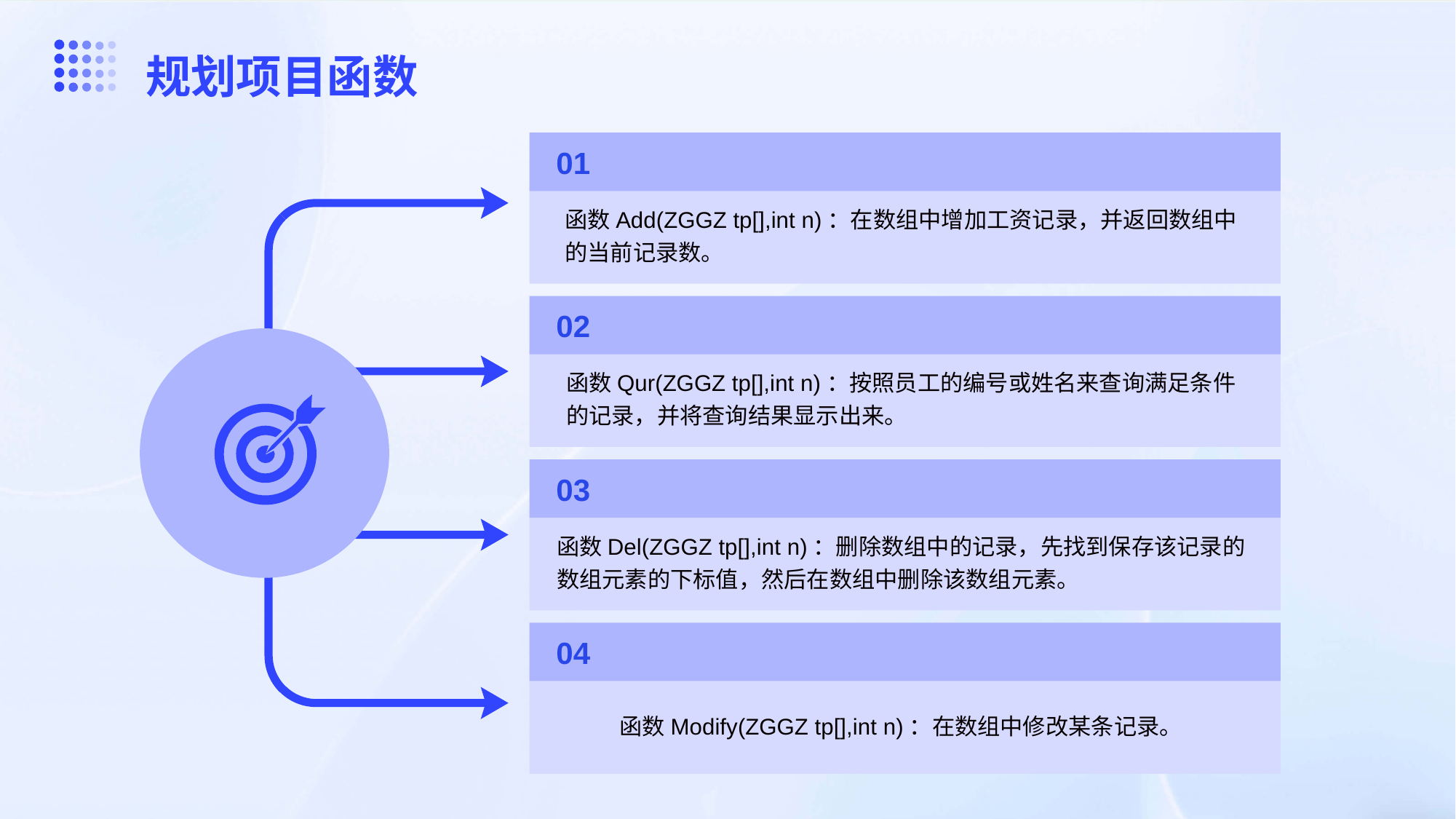

规划项目函数

01

函数Add(ZGGZ tp[],int n)：在数组中增加工资记录，并返回数组中的当前记录数。

02

函数Qur(ZGGZ tp[],int n)：按照员工的编号或姓名来查询满足条件的记录，并将查询结果显示出来。

03

函数Del(ZGGZ tp[],int n)：删除数组中的记录，先找到保存该记录的数组元素的下标值，然后在数组中删除该数组元素。

04

函数Modify(ZGGZ tp[],int n)：在数组中修改某条记录。